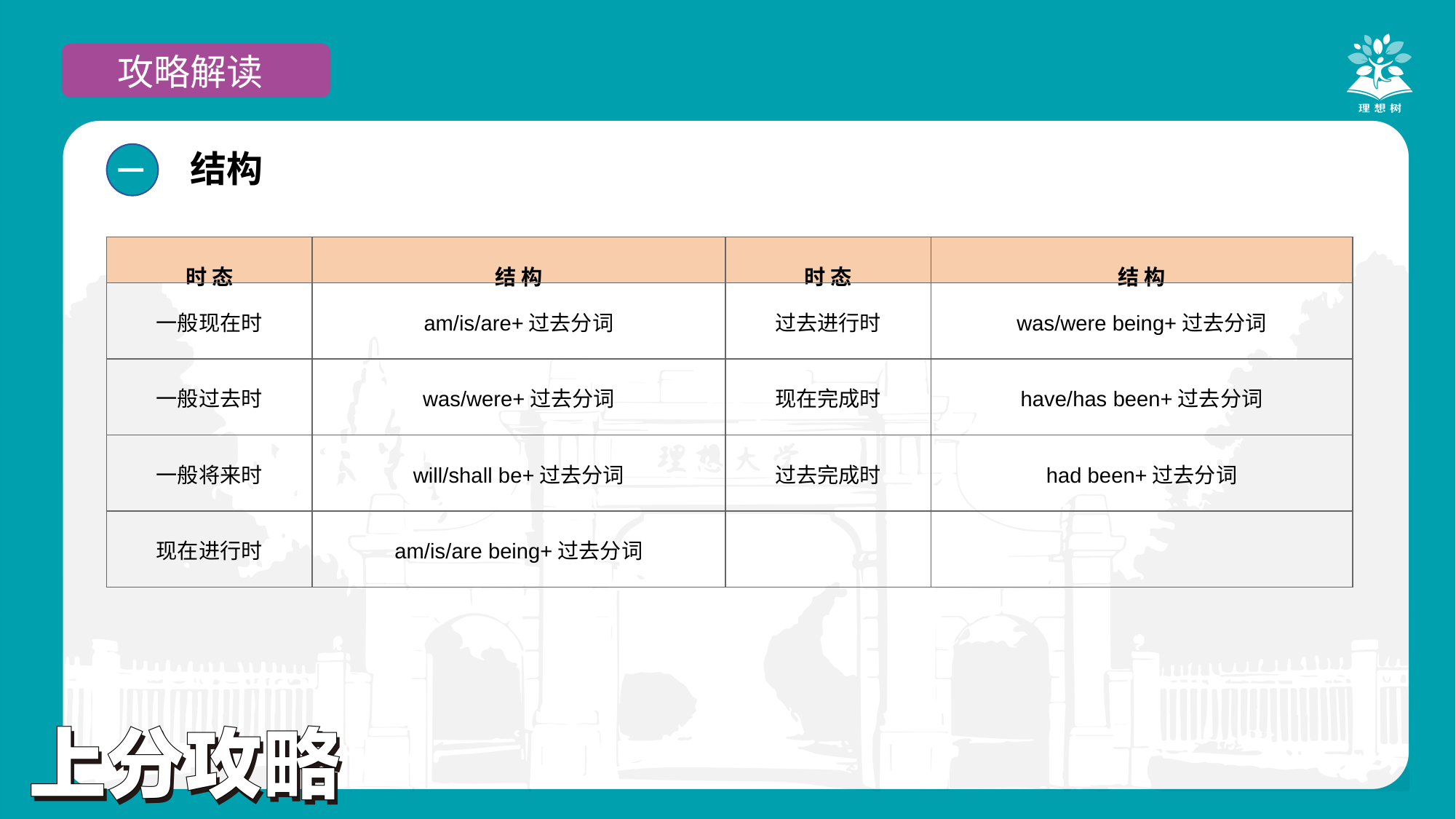

攻略解读
结构

一
| 时 态 | 结 构 | 时 态 | 结 构 |
| --- | --- | --- | --- |
| 一般现在时 | am/is/are+过去分词 | 过去进行时 | was/were being+过去分词 |
| 一般过去时 | was/were+过去分词 | 现在完成时 | have/has been+过去分词 |
| 一般将来时 | will/shall be+过去分词 | 过去完成时 | had been+过去分词 |
| 现在进行时 | am/is/are being+过去分词 |  |  |